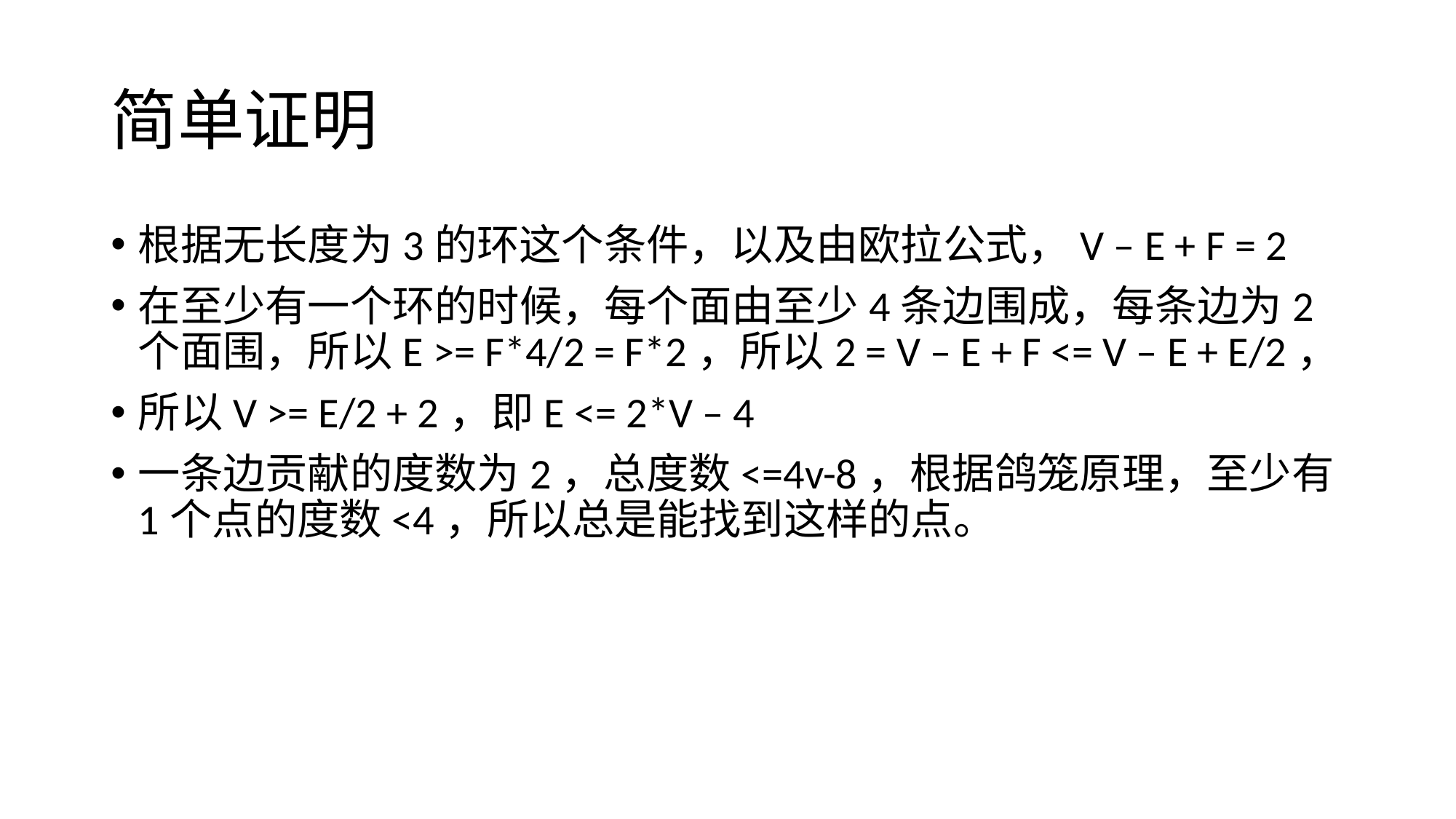

# 简单证明
根据无长度为3的环这个条件，以及由欧拉公式，V – E + F = 2
在至少有一个环的时候，每个面由至少4条边围成，每条边为2个面围，所以E >= F*4/2 = F*2，所以2 = V – E + F <= V – E + E/2，
所以V >= E/2 + 2，即E <= 2*V – 4
一条边贡献的度数为2，总度数<=4v-8，根据鸽笼原理，至少有1个点的度数<4，所以总是能找到这样的点。